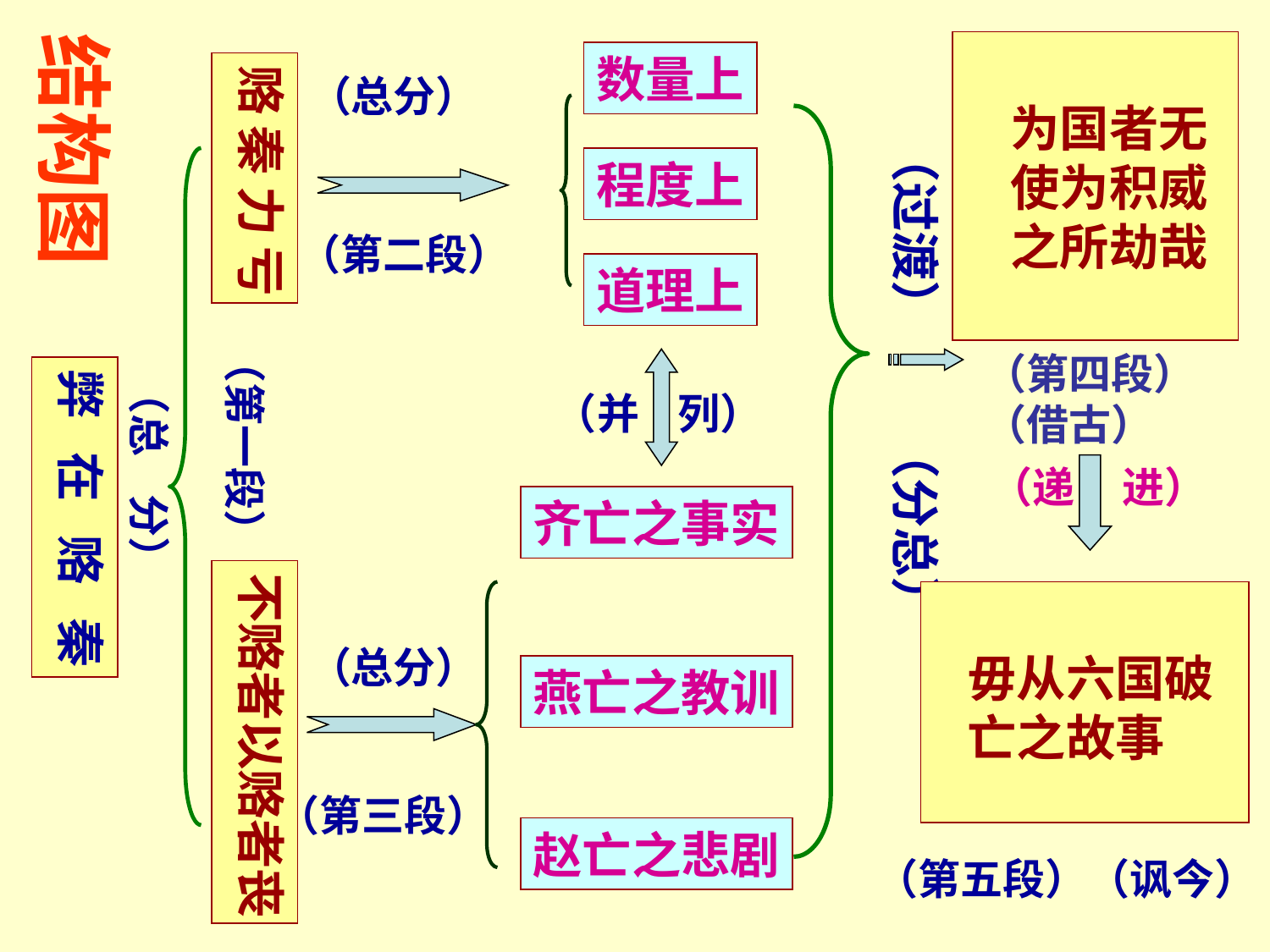

结构图

   为国者无
   使为积威
   之所劫哉

数量上
赂 秦 力 亏
（总分）

（过渡）

程度上

（第二段）
道理上
（第一段）
（第四段）
（借古）

弊   在   赂   秦
（总    分）
（并    列）
（分总）
（递     进）

齐亡之事实
不赂者以赂者丧

  毋从六国破
  亡之故事

（总分）
燕亡之教训

（第三段）
赵亡之悲剧
（第五段）（讽今）